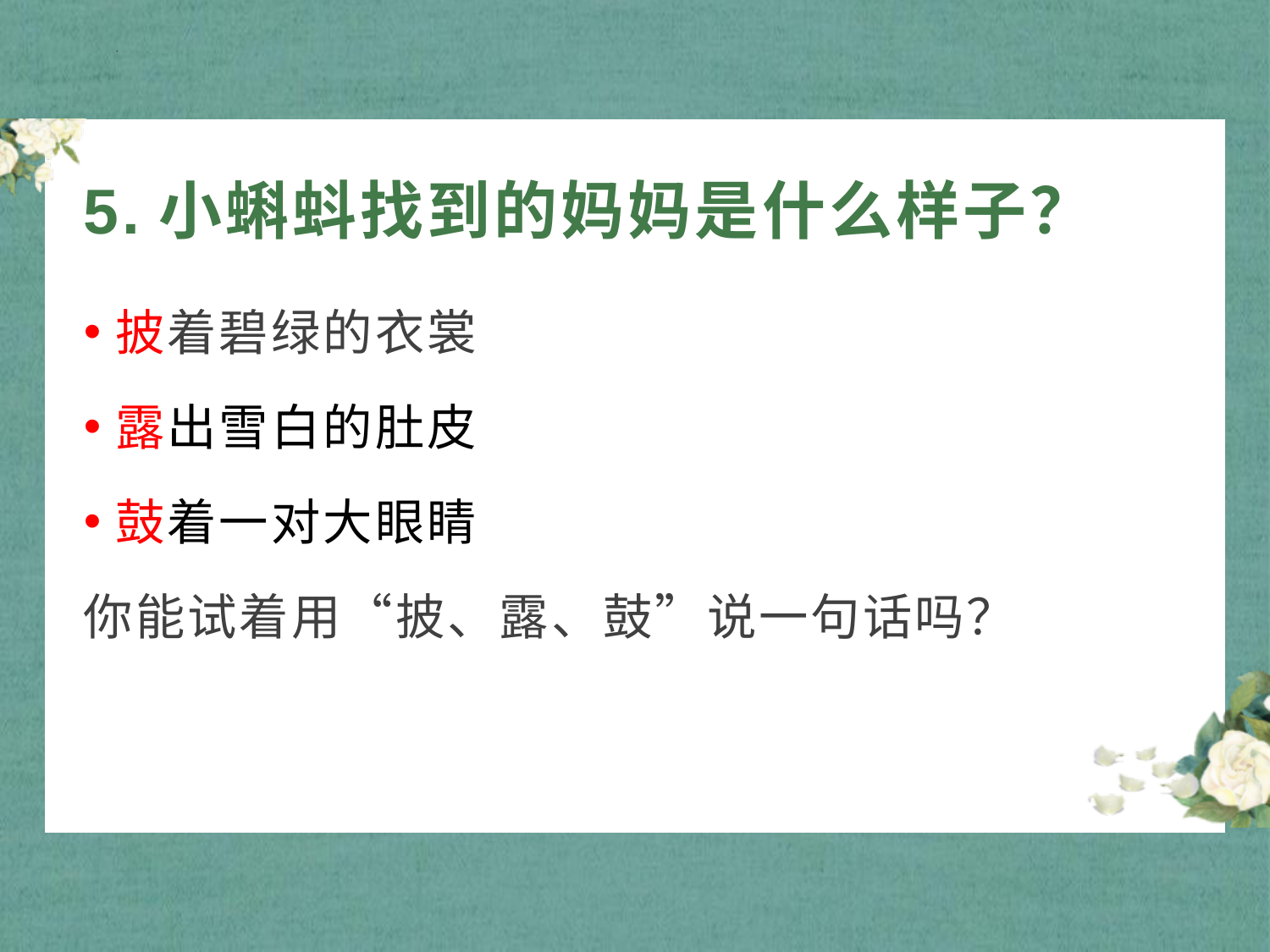

# 5.小蝌蚪找到的妈妈是什么样子？
披着碧绿的衣裳
露出雪白的肚皮
鼓着一对大眼睛
你能试着用“披、露、鼓”说一句话吗？